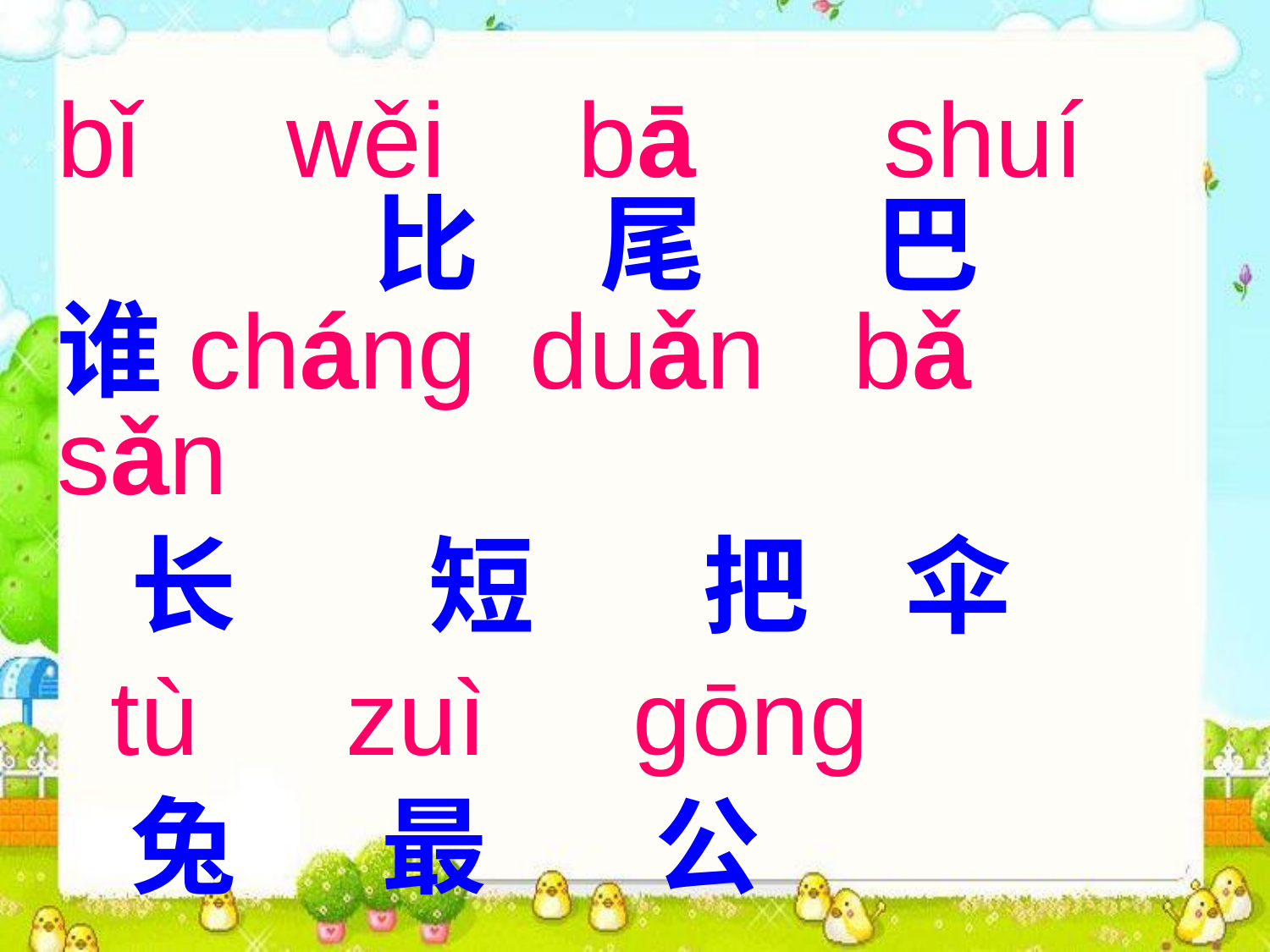

bǐ     wěi     bā       shuí                 比     尾       巴        谁chánɡ  duǎn   bǎ   sǎn
  长        短       把    伞
  tù     zuì     ɡōnɡ
  兔      最       公